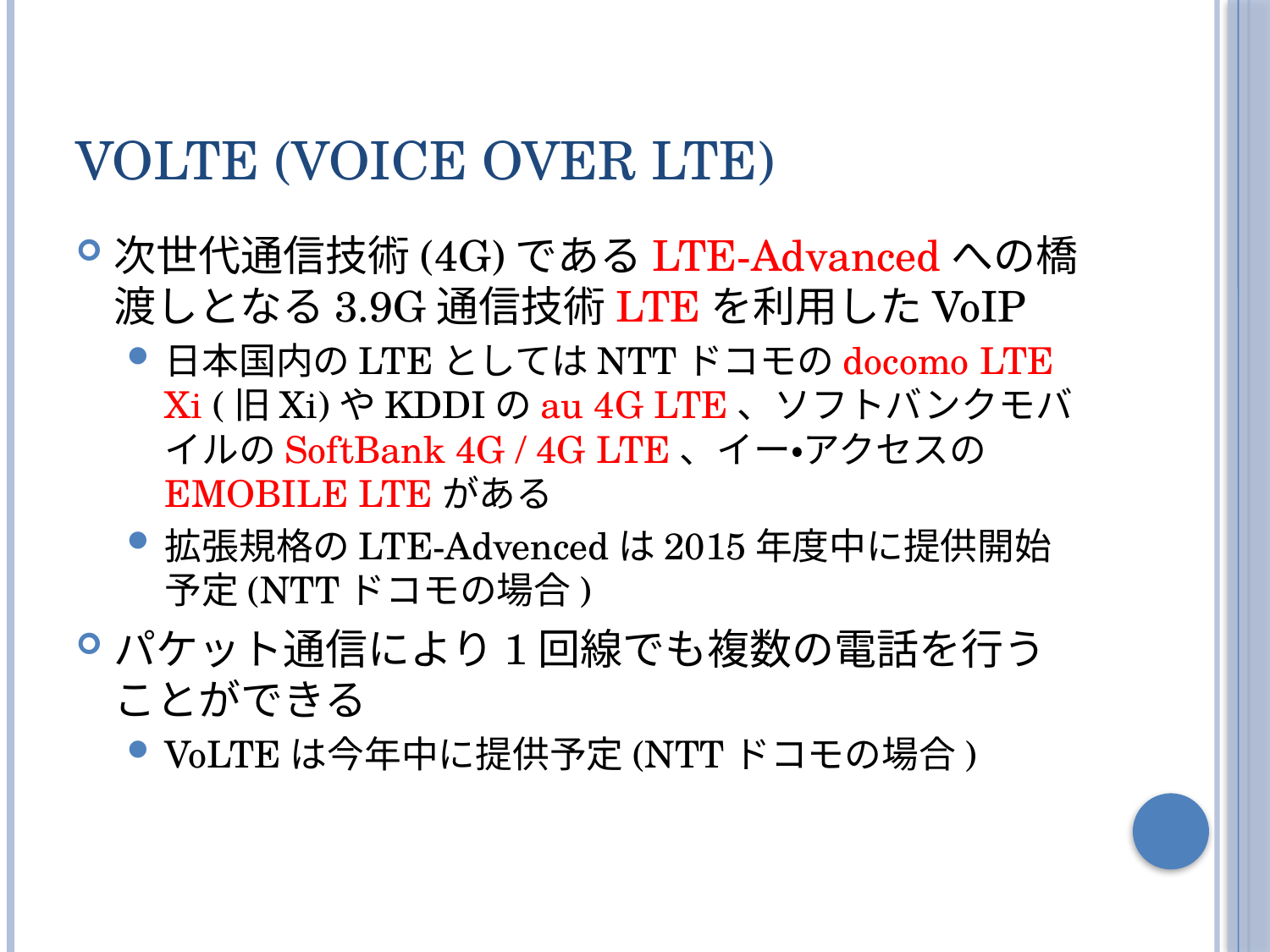

# VoLTE (Voice over LTE)
次世代通信技術(4G)であるLTE-Advancedへの橋渡しとなる3.9G通信技術LTEを利用したVoIP
日本国内のLTEとしてはNTTドコモのdocomo LTE Xi (旧Xi)やKDDIのau 4G LTE、ソフトバンクモバイルのSoftBank 4G / 4G LTE、イー・アクセスのEMOBILE LTEがある
拡張規格のLTE-Advencedは2015年度中に提供開始予定(NTTドコモの場合)
パケット通信により1回線でも複数の電話を行うことができる
VoLTEは今年中に提供予定(NTTドコモの場合)